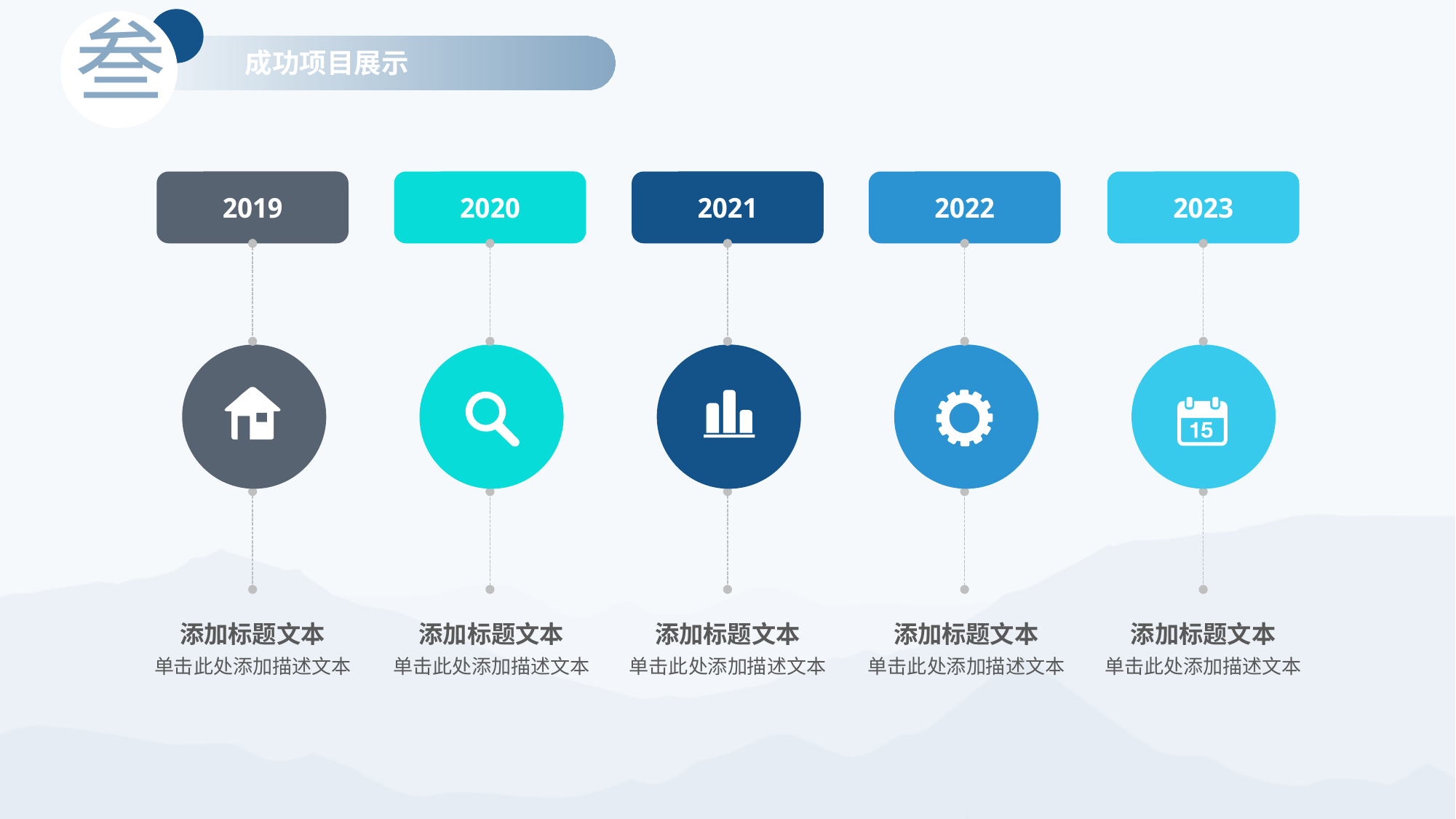

叁

成功项目展示
2019
2020
2021
2022
2023

添加标题文本
单击此处添加描述文本
添加标题文本
单击此处添加描述文本
添加标题文本
单击此处添加描述文本
添加标题文本
单击此处添加描述文本
添加标题文本
单击此处添加描述文本